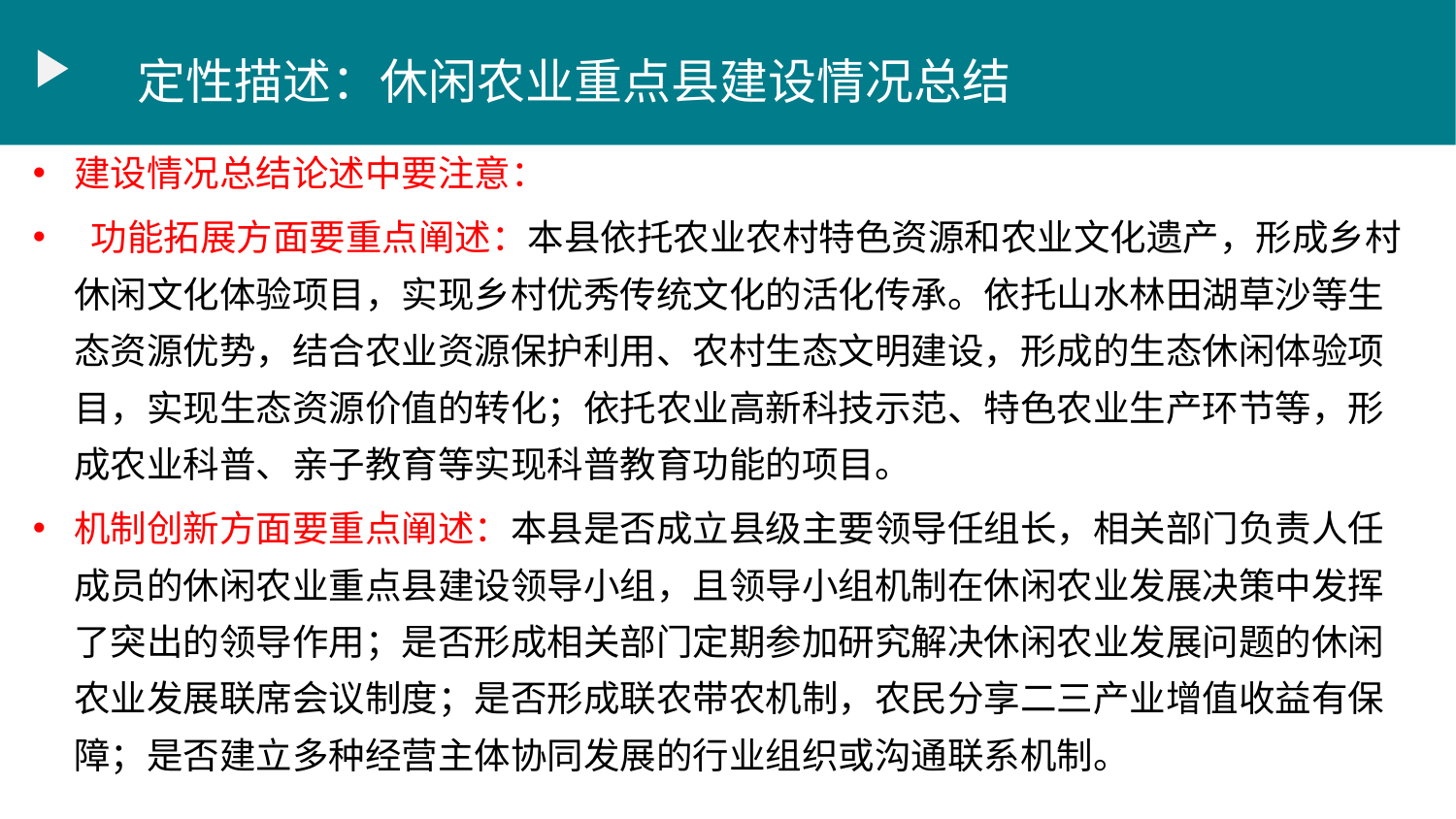

定性描述：休闲农业重点县建设情况总结

建设情况总结论述中要注意：
 功能拓展方面要重点阐述：本县依托农业农村特色资源和农业文化遗产，形成乡村休闲文化体验项目，实现乡村优秀传统文化的活化传承。依托山水林田湖草沙等生态资源优势，结合农业资源保护利用、农村生态文明建设，形成的生态休闲体验项目，实现生态资源价值的转化；依托农业高新科技示范、特色农业生产环节等，形成农业科普、亲子教育等实现科普教育功能的项目。
机制创新方面要重点阐述：本县是否成立县级主要领导任组长，相关部门负责人任成员的休闲农业重点县建设领导小组，且领导小组机制在休闲农业发展决策中发挥了突出的领导作用；是否形成相关部门定期参加研究解决休闲农业发展问题的休闲农业发展联席会议制度；是否形成联农带农机制，农民分享二三产业增值收益有保障；是否建立多种经营主体协同发展的行业组织或沟通联系机制。